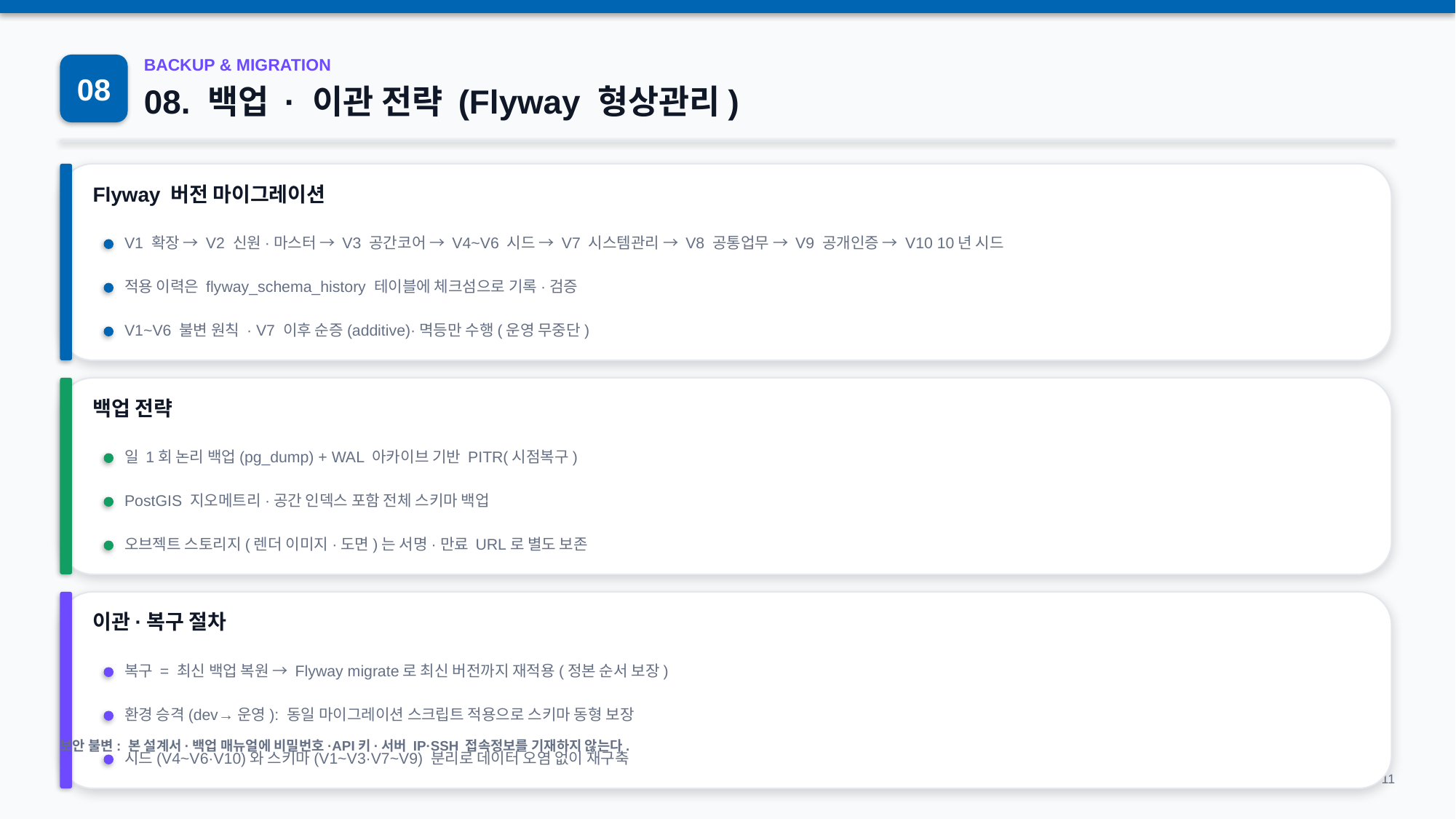

08
BACKUP & MIGRATION
08. 백업 · 이관 전략 (Flyway 형상관리)

Flyway 버전 마이그레이션
V1 확장 → V2 신원·마스터 → V3 공간코어 → V4~V6 시드 → V7 시스템관리 → V8 공통업무 → V9 공개인증 → V10 10년 시드

적용 이력은 flyway_schema_history 테이블에 체크섬으로 기록·검증

V1~V6 불변 원칙 · V7 이후 순증(additive)·멱등만 수행(운영 무중단)

백업 전략
일 1회 논리 백업(pg_dump) + WAL 아카이브 기반 PITR(시점복구)

PostGIS 지오메트리·공간 인덱스 포함 전체 스키마 백업

오브젝트 스토리지(렌더 이미지·도면)는 서명·만료 URL로 별도 보존

이관·복구 절차
복구 = 최신 백업 복원 → Flyway migrate로 최신 버전까지 재적용(정본 순서 보장)

환경 승격(dev→운영): 동일 마이그레이션 스크립트 적용으로 스키마 동형 보장

보안 불변: 본 설계서·백업 매뉴얼에 비밀번호·API키·서버 IP·SSH 접속정보를 기재하지 않는다.
시드(V4~V6·V10)와 스키마(V1~V3·V7~V9) 분리로 데이터 오염 없이 재구축

킨텍스 자동전시시스템 구축 · 데이터베이스 설계서
2026-07-11